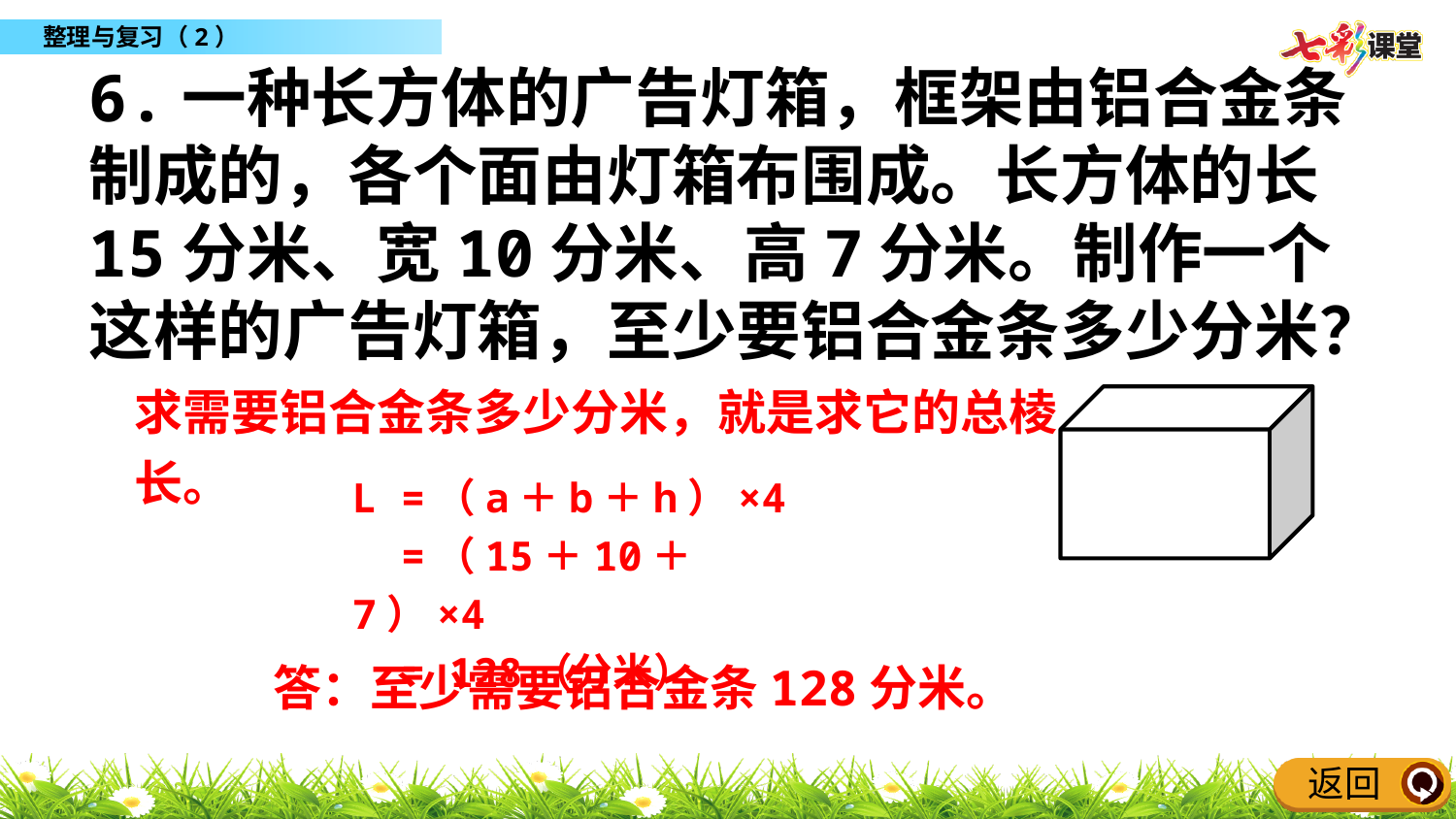

6.一种长方体的广告灯箱，框架由铝合金条制成的，各个面由灯箱布围成。长方体的长15分米、宽10分米、高7分米。制作一个这样的广告灯箱，至少要铝合金条多少分米？

求需要铝合金条多少分米，就是求它的总棱长。

L =（a＋b＋h）×4
  =（15＋10＋7）×4
  = 128（分米）
答：至少需要铝合金条128分米。